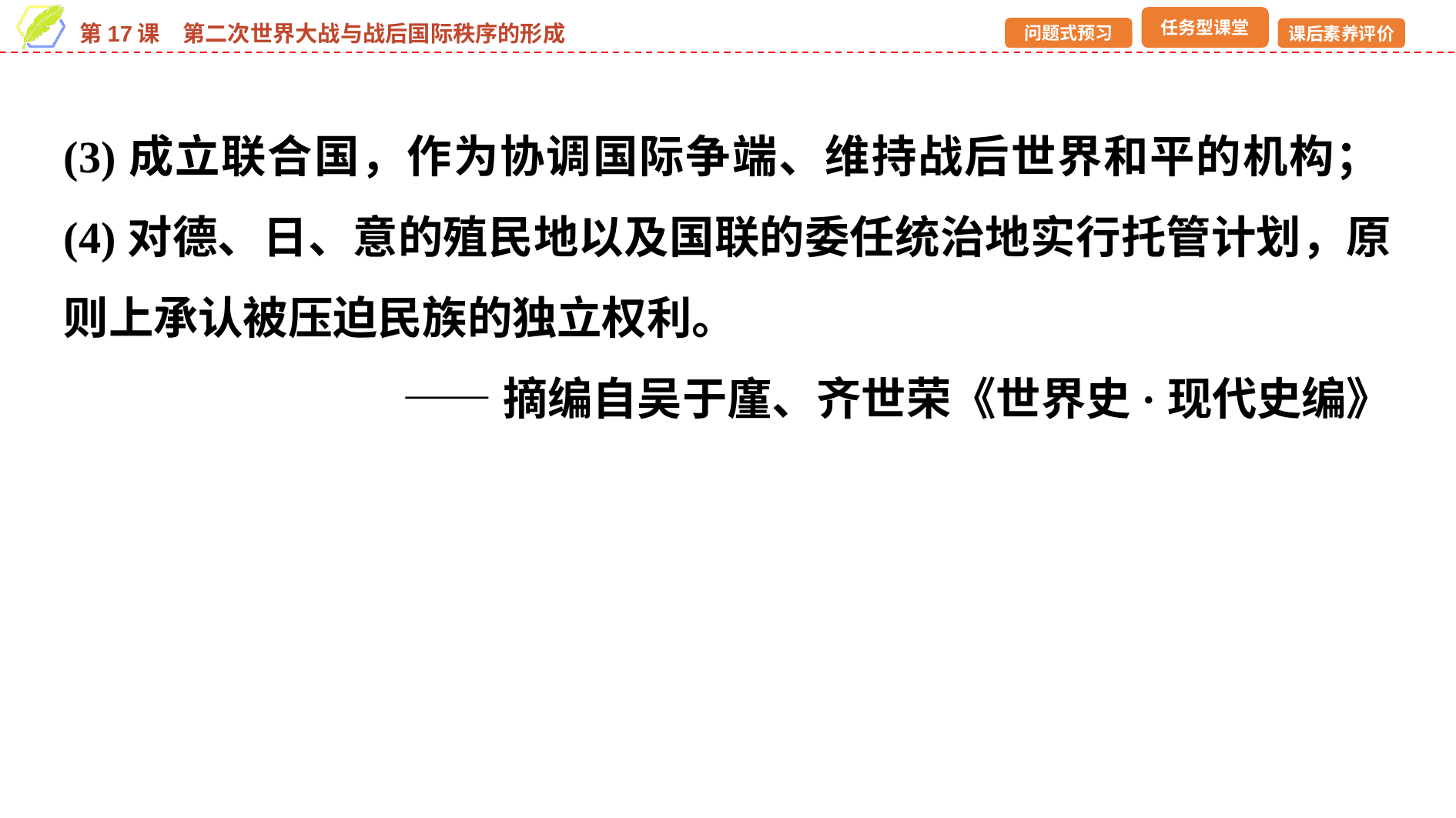

(3)成立联合国，作为协调国际争端、维持战后世界和平的机构；(4)对德、日、意的殖民地以及国联的委任统治地实行托管计划，原则上承认被压迫民族的独立权利。
——摘编自吴于廑、齐世荣《世界史·现代史编》